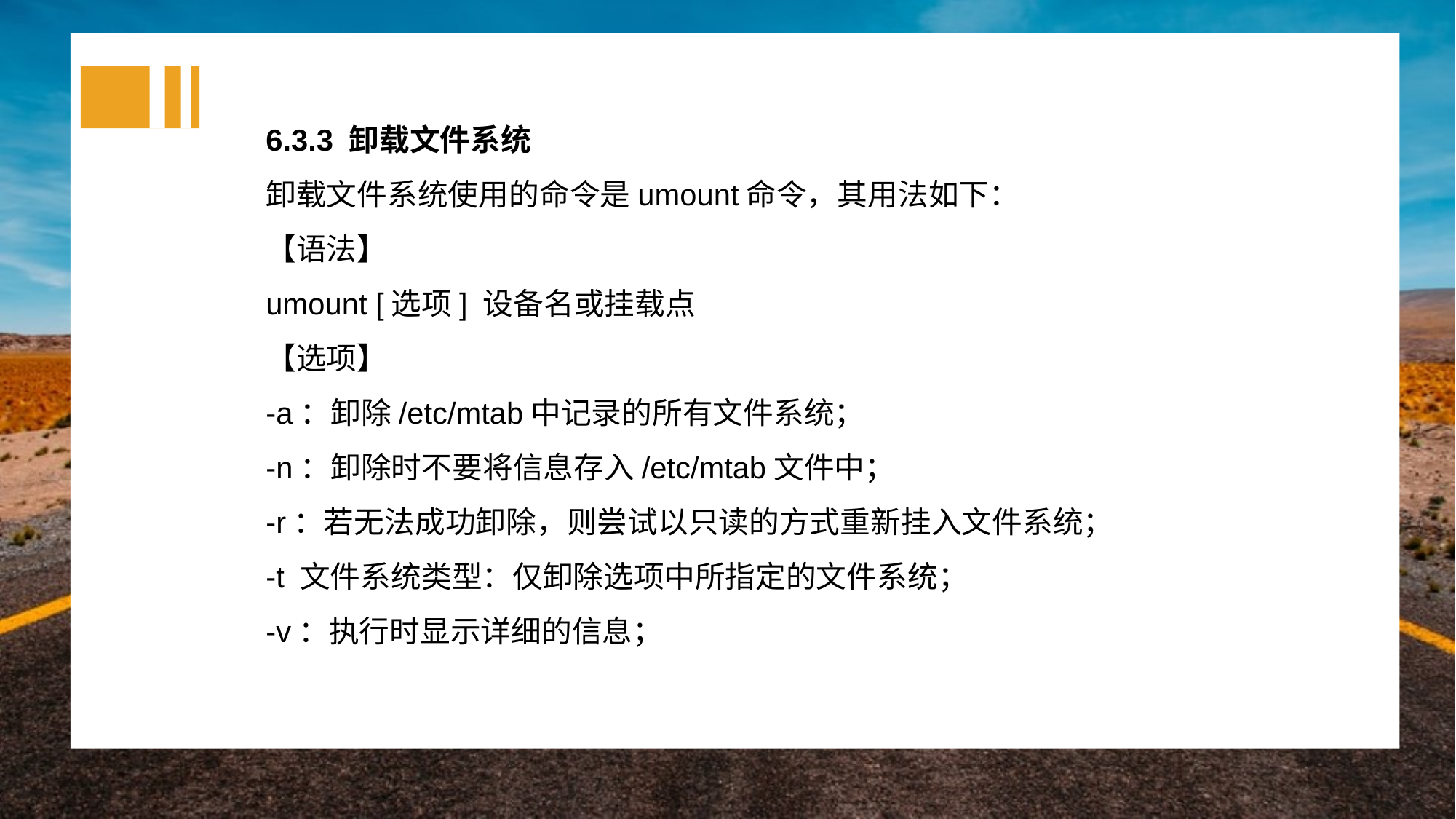

6.3.3 卸载文件系统
卸载文件系统使用的命令是umount命令，其用法如下：
【语法】
umount [选项] 设备名或挂载点
【选项】
-a：卸除/etc/mtab中记录的所有文件系统；
-n：卸除时不要将信息存入/etc/mtab文件中；
-r：若无法成功卸除，则尝试以只读的方式重新挂入文件系统；
-t 文件系统类型：仅卸除选项中所指定的文件系统；
-v：执行时显示详细的信息；